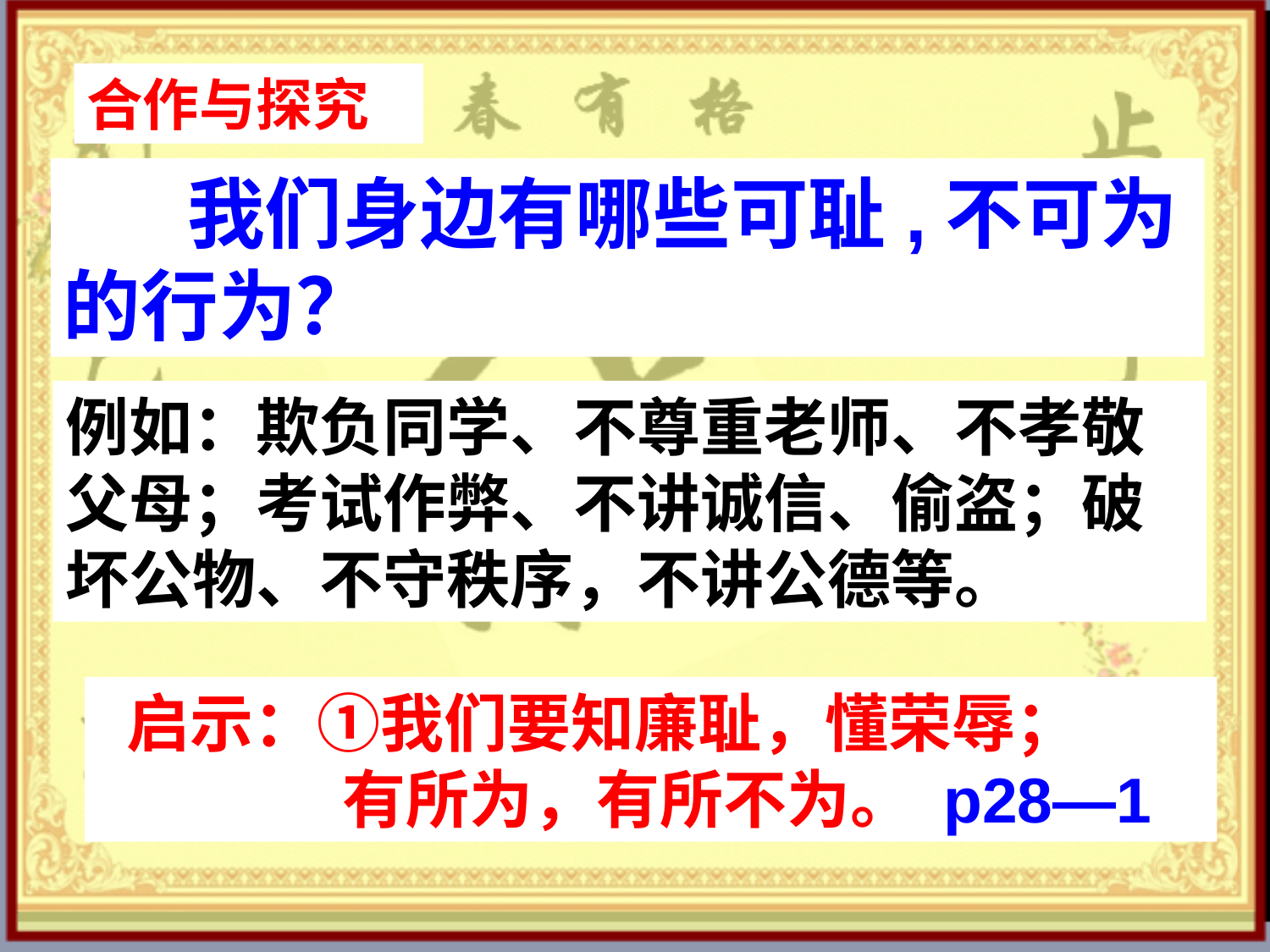

合作与探究
      我们身边有哪些可耻,不可为的行为？
例如：欺负同学、不尊重老师、不孝敬父母；考试作弊、不讲诚信、偷盗；破坏公物、不守秩序，不讲公德等。
 启示：①我们要知廉耻，懂荣辱；
                有所为，有所不为。 p28—1